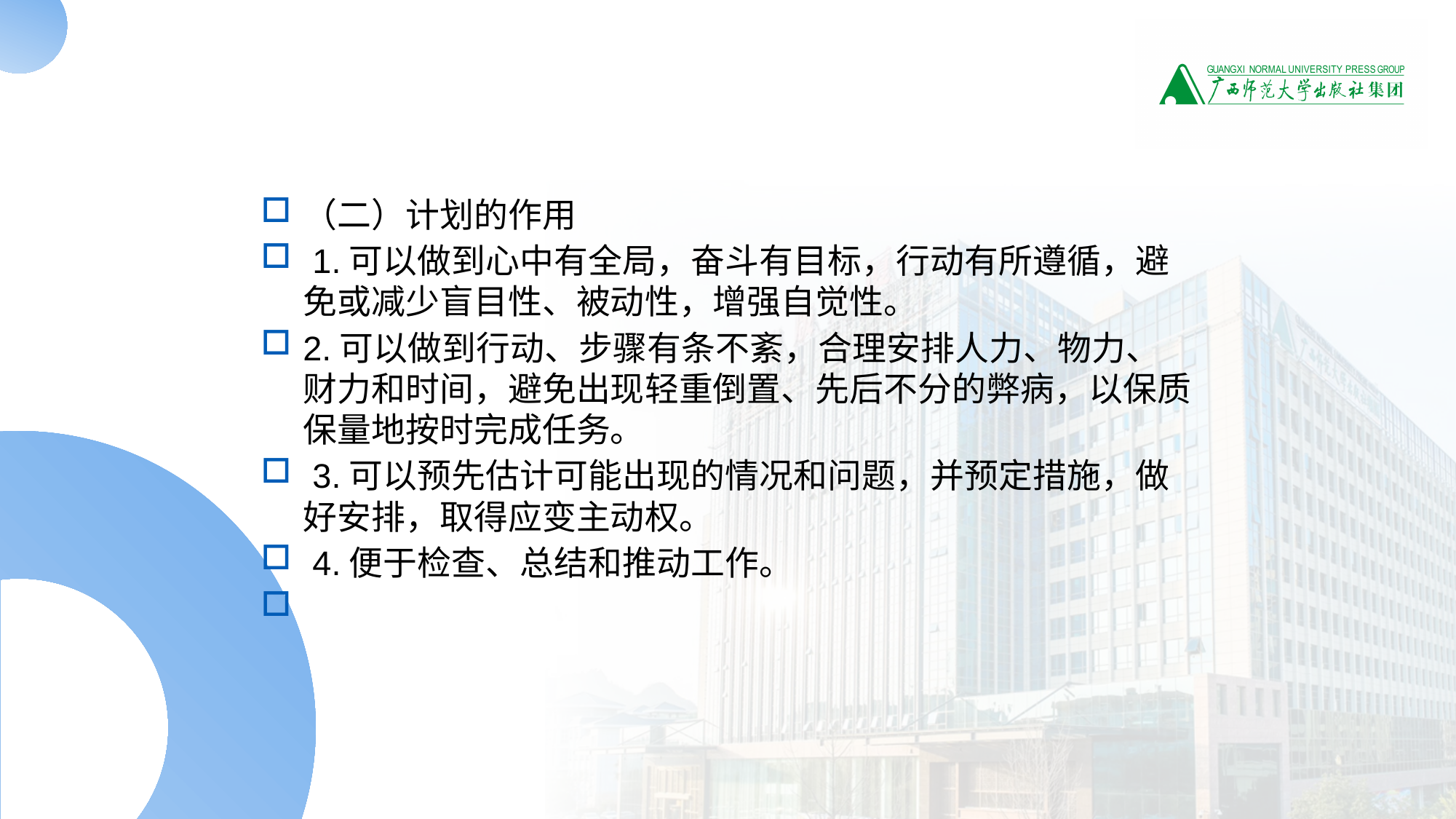

（二）计划的作用
 1.可以做到心中有全局，奋斗有目标，行动有所遵循，避免或减少盲目性、被动性，增强自觉性。
2.可以做到行动、步骤有条不紊，合理安排人力、物力、财力和时间，避免出现轻重倒置、先后不分的弊病，以保质保量地按时完成任务。
 3.可以预先估计可能出现的情况和问题，并预定措施，做好安排，取得应变主动权。
 4.便于检查、总结和推动工作。